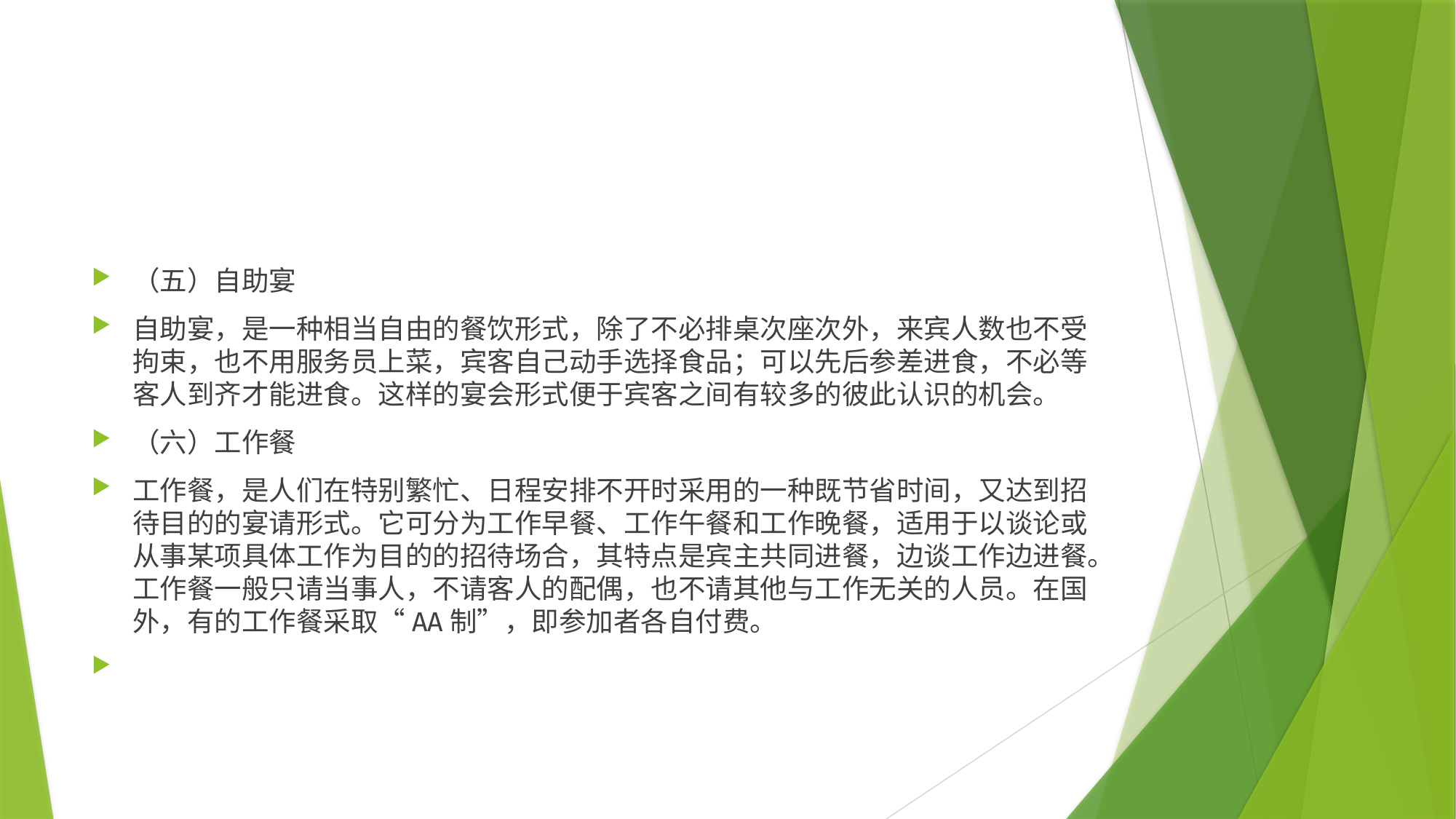

#
（五）自助宴
自助宴，是一种相当自由的餐饮形式，除了不必排桌次座次外，来宾人数也不受拘束，也不用服务员上菜，宾客自己动手选择食品；可以先后参差进食，不必等客人到齐才能进食。这样的宴会形式便于宾客之间有较多的彼此认识的机会。
（六）工作餐
工作餐，是人们在特别繁忙、日程安排不开时采用的一种既节省时间，又达到招待目的的宴请形式。它可分为工作早餐、工作午餐和工作晚餐，适用于以谈论或从事某项具体工作为目的的招待场合，其特点是宾主共同进餐，边谈工作边进餐。工作餐一般只请当事人，不请客人的配偶，也不请其他与工作无关的人员。在国外，有的工作餐采取“AA制”，即参加者各自付费。